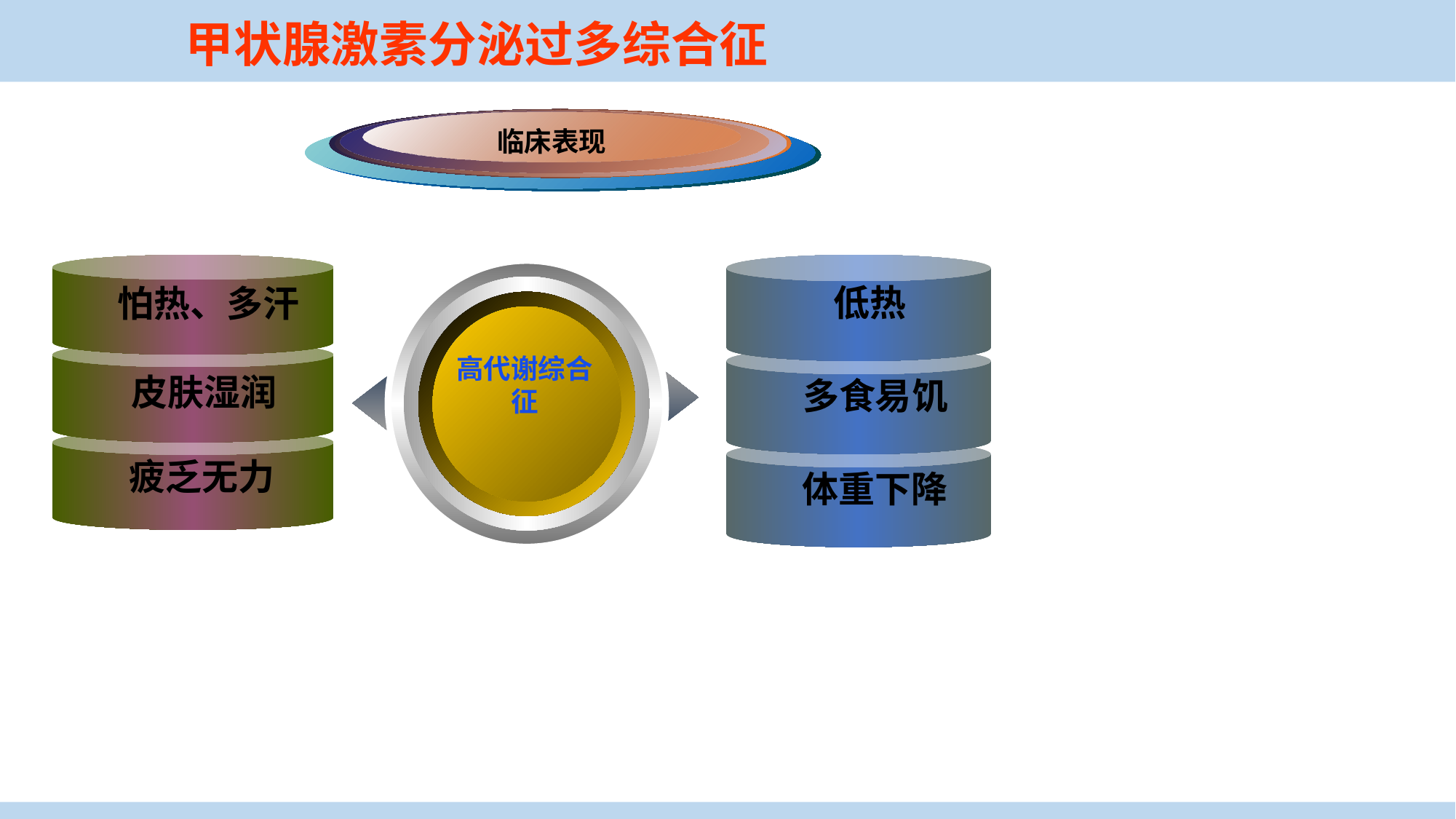

甲状腺激素分泌过多综合征

临床表现

怕热、多汗

皮肤湿润

疲乏无力

低热

多食易饥

体重下降

高代谢综合征